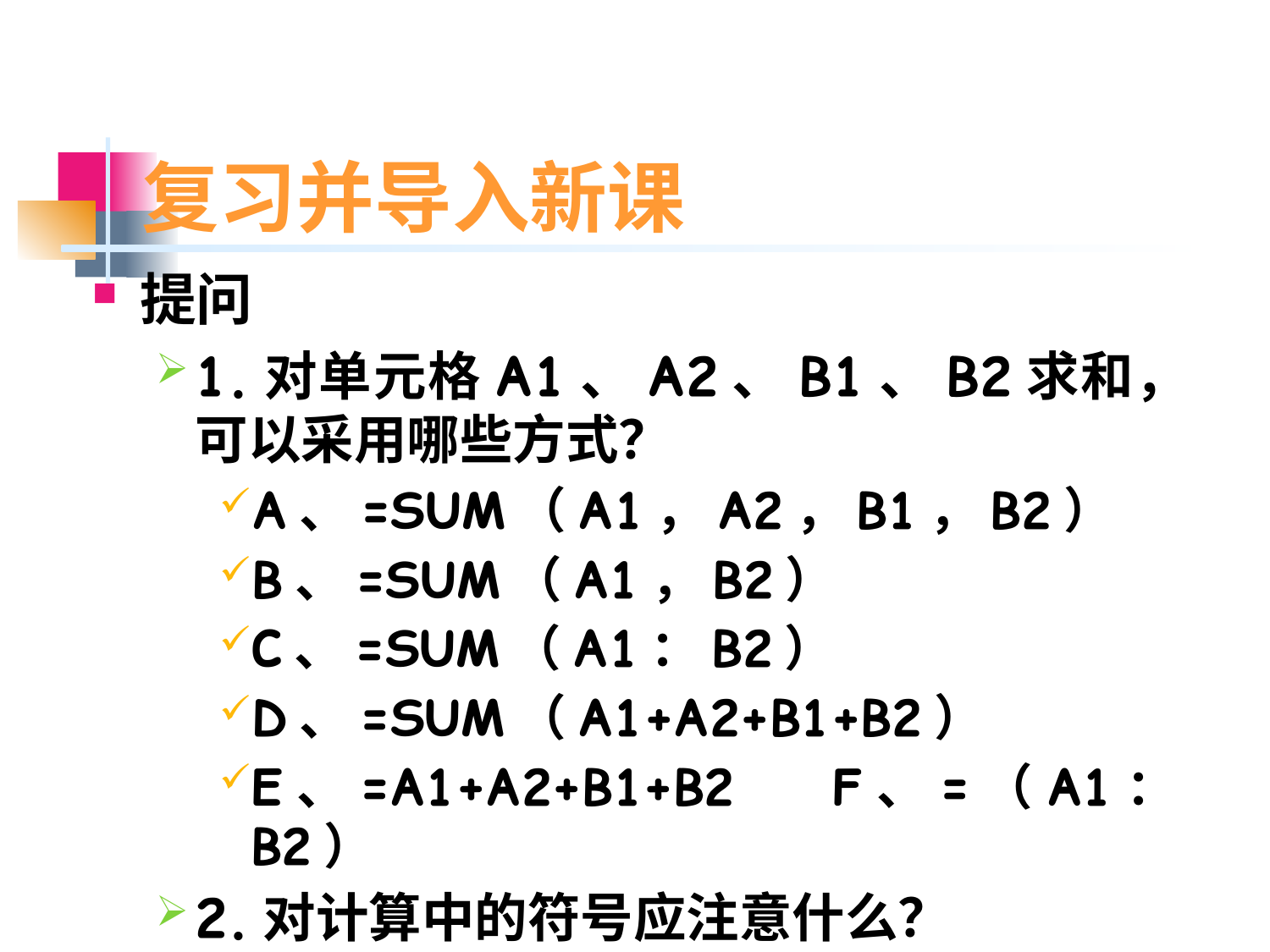

# 复习并导入新课
提问
1.对单元格A1、A2、B1、B2求和，可以采用哪些方式？
A、=SUM（A1，A2，B1，B2）
B、=SUM（A1，B2）
C、=SUM（A1：B2）
D、=SUM（A1+A2+B1+B2）
E、=A1+A2+B1+B2	   F、=（A1：B2）
2.对计算中的符号应注意什么？